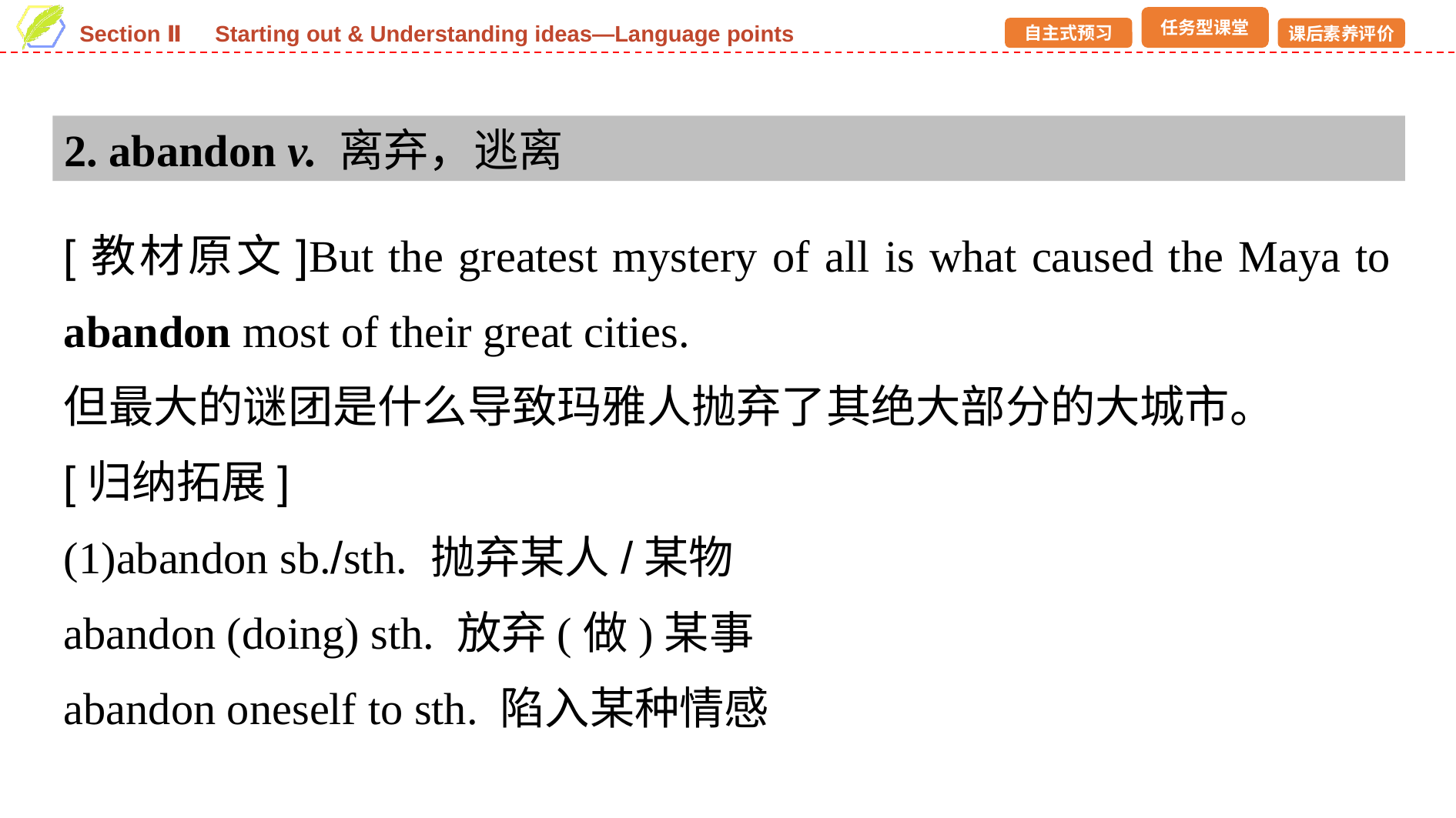

2. abandon v. 离弃，逃离
[教材原文]But the greatest mystery of all is what caused the Maya to abandon most of their great cities.
但最大的谜团是什么导致玛雅人抛弃了其绝大部分的大城市。
[归纳拓展]
(1)abandon sb./sth. 抛弃某人/某物
abandon (doing) sth. 放弃(做)某事
abandon oneself to sth. 陷入某种情感